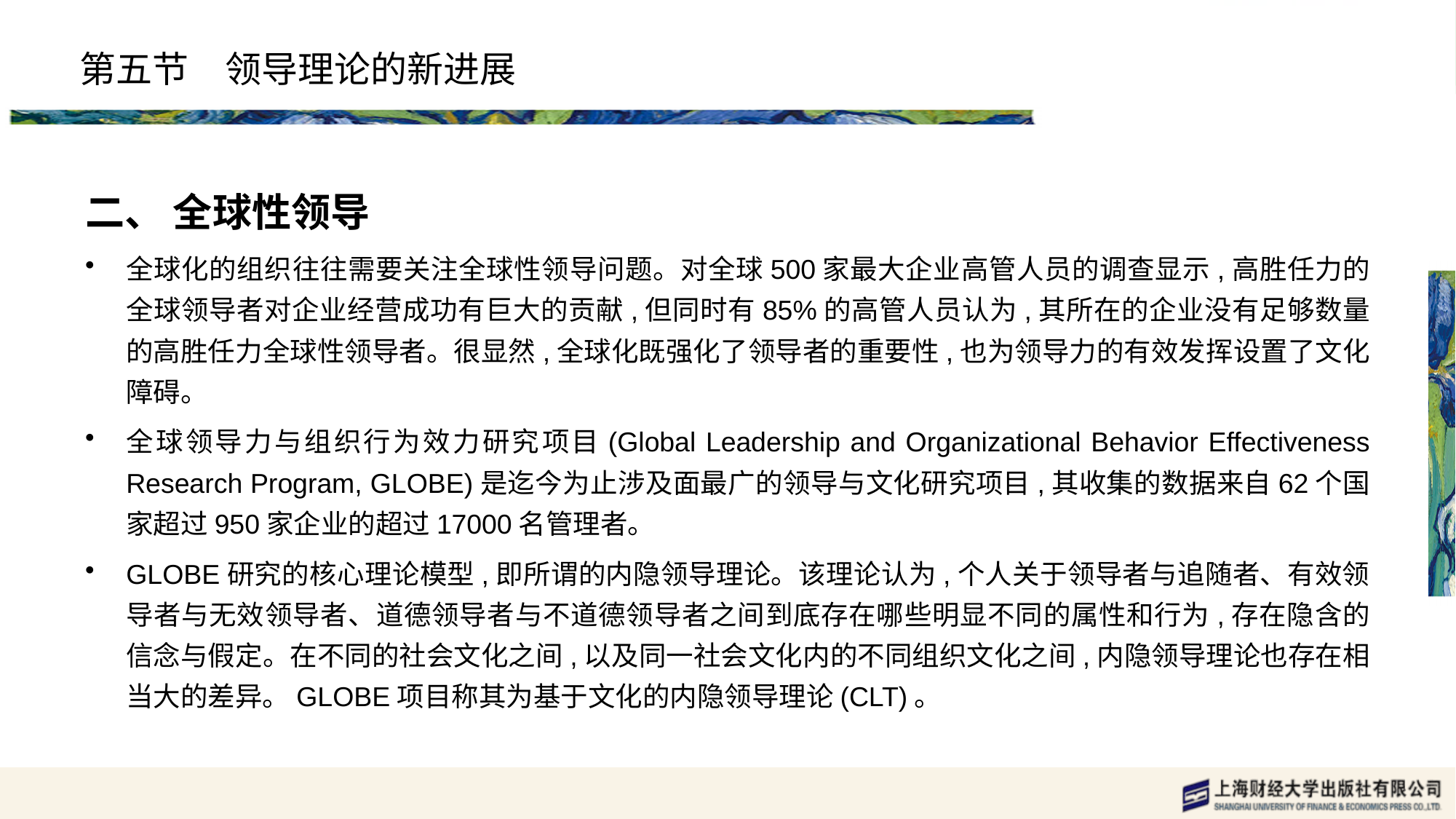

# 第五节　领导理论的新进展
二、 全球性领导
全球化的组织往往需要关注全球性领导问题。对全球500家最大企业高管人员的调查显示,高胜任力的全球领导者对企业经营成功有巨大的贡献,但同时有85%的高管人员认为,其所在的企业没有足够数量的高胜任力全球性领导者。很显然,全球化既强化了领导者的重要性,也为领导力的有效发挥设置了文化障碍。
全球领导力与组织行为效力研究项目(Global Leadership and Organizational Behavior Effectiveness Research Program, GLOBE)是迄今为止涉及面最广的领导与文化研究项目,其收集的数据来自62个国家超过950家企业的超过17000名管理者。
GLOBE研究的核心理论模型,即所谓的内隐领导理论。该理论认为,个人关于领导者与追随者、有效领导者与无效领导者、道德领导者与不道德领导者之间到底存在哪些明显不同的属性和行为,存在隐含的信念与假定。在不同的社会文化之间,以及同一社会文化内的不同组织文化之间,内隐领导理论也存在相当大的差异。GLOBE项目称其为基于文化的内隐领导理论(CLT)。